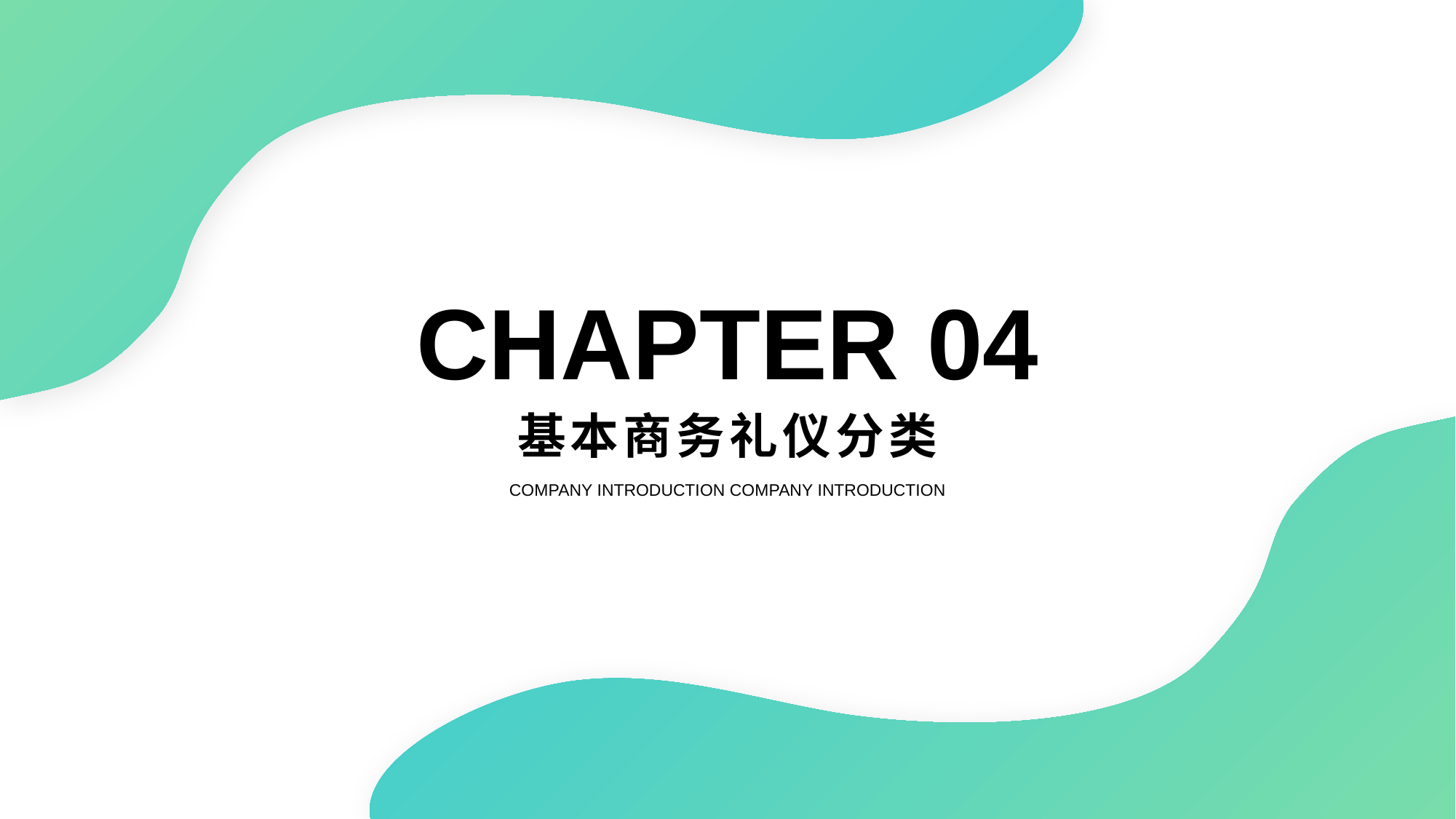

CHAPTER 04
基本商务礼仪分类

Company introduction Company introduction